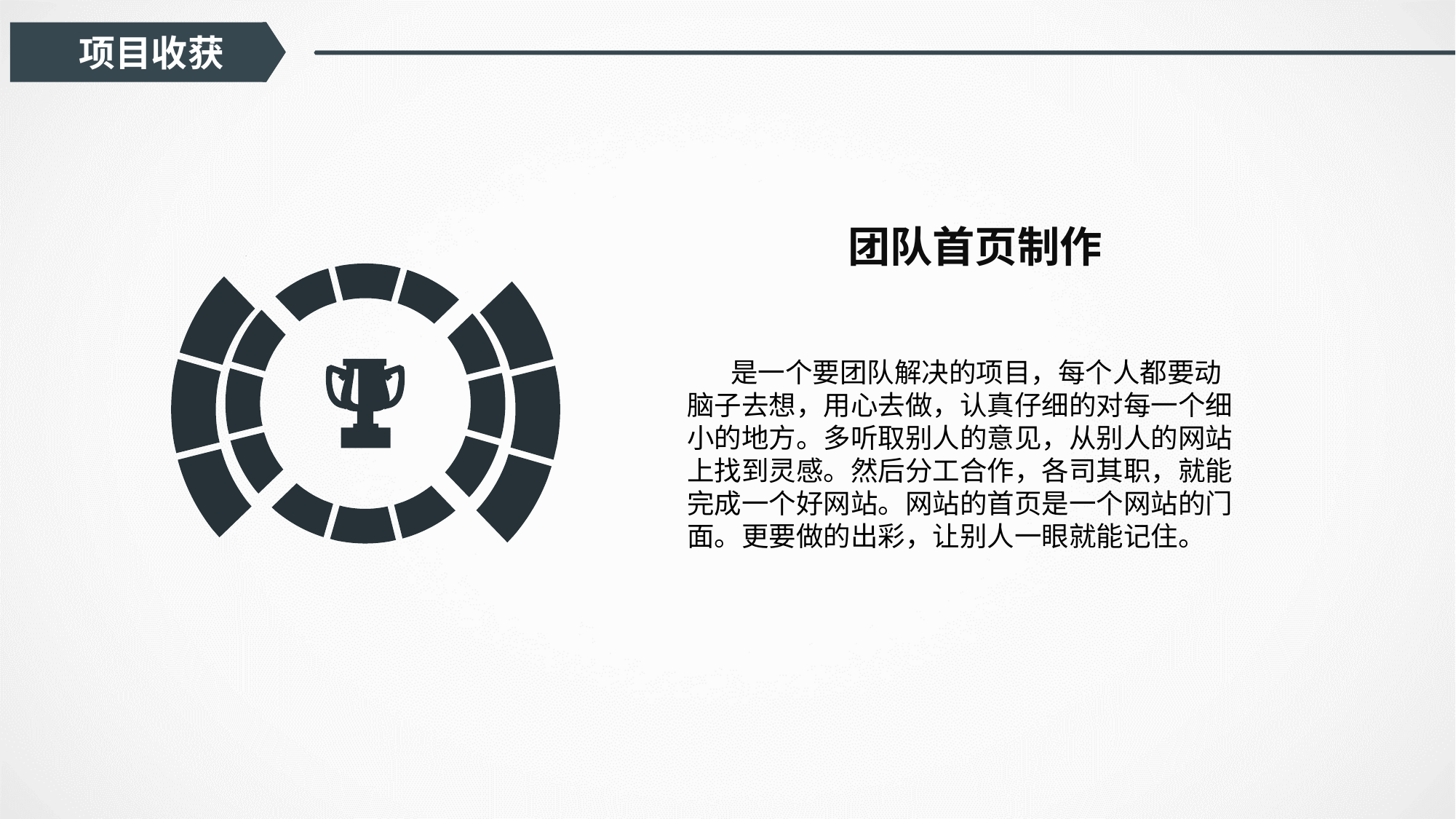

项目收获

团队首页制作

      是一个要团队解决的项目，每个人都要动脑子去想，用心去做，认真仔细的对每一个细小的地方。多听取别人的意见，从别人的网站上找到灵感。然后分工合作，各司其职，就能完成一个好网站。网站的首页是一个网站的门面。更要做的出彩，让别人一眼就能记住。